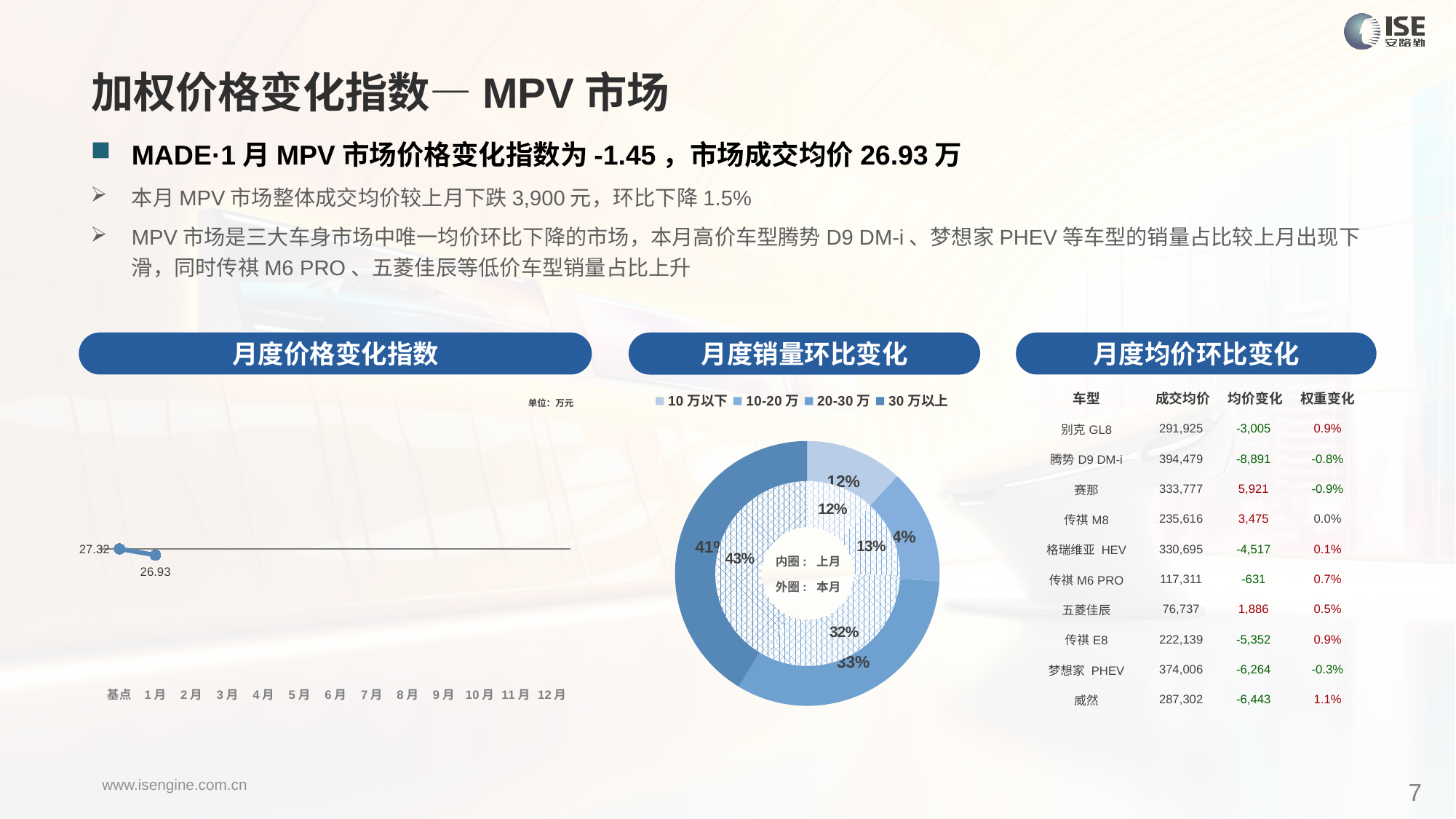

加权价格变化指数—MPV市场
MADE·1月MPV市场价格变化指数为-1.45，市场成交均价26.93万
本月MPV市场整体成交均价较上月下跌3,900元，环比下降1.5%
MPV市场是三大车身市场中唯一均价环比下降的市场，本月高价车型腾势D9 DM-i、梦想家PHEV等车型的销量占比较上月出现下滑，同时传祺M6 PRO、五菱佳辰等低价车型销量占比上升
月度价格变化指数

月度均价环比变化

月度销量环比变化

| 车型 | 成交均价 | 均价变化 | 权重变化 |
| --- | --- | --- | --- |
| 别克GL8 | 291,925 | -3,005 | 0.9% |
| 腾势D9 DM-i | 394,479 | -8,891 | -0.8% |
| 赛那 | 333,777 | 5,921 | -0.9% |
| 传祺M8 | 235,616 | 3,475 | 0.0% |
| 格瑞维亚 HEV | 330,695 | -4,517 | 0.1% |
| 传祺M6 PRO | 117,311 | -631 | 0.7% |
| 五菱佳辰 | 76,737 | 1,886 | 0.5% |
| 传祺E8 | 222,139 | -5,352 | 0.9% |
| 梦想家 PHEV | 374,006 | -6,264 | -0.3% |
| 威然 | 287,302 | -6,443 | 1.1% |

### Chart

| Category | Y2024 |
|---|---|
| 基点 | 0.0 |
| 1月 | -1.4508803939342396 |
| 2月 | None |
| 3月 | None |
| 4月 | None |
| 5月 | None |
| 6月 | None |
| 7月 | None |
| 8月 | None |
| 9月 | None |
| 10月 | None |
| 11月 | None |
| 12月 | None |

### Chart

| Category | 销量 |
|---|---|
| 10万以下 | 9845.0 |
| 10-20万 | 11626.0 |
| 20-30万 | 27060.0 |
| 30万以上 | 34184.0 |
单位：万元

### Chart

| Category | 销量 |
|---|---|
| 10万以下 | 10977.0 |
| 10-20万 | 12407.0 |
| 20-30万 | 29084.0 |
| 30万以上 | 39732.0 |
内圈:  上月
外圈:  本月
7